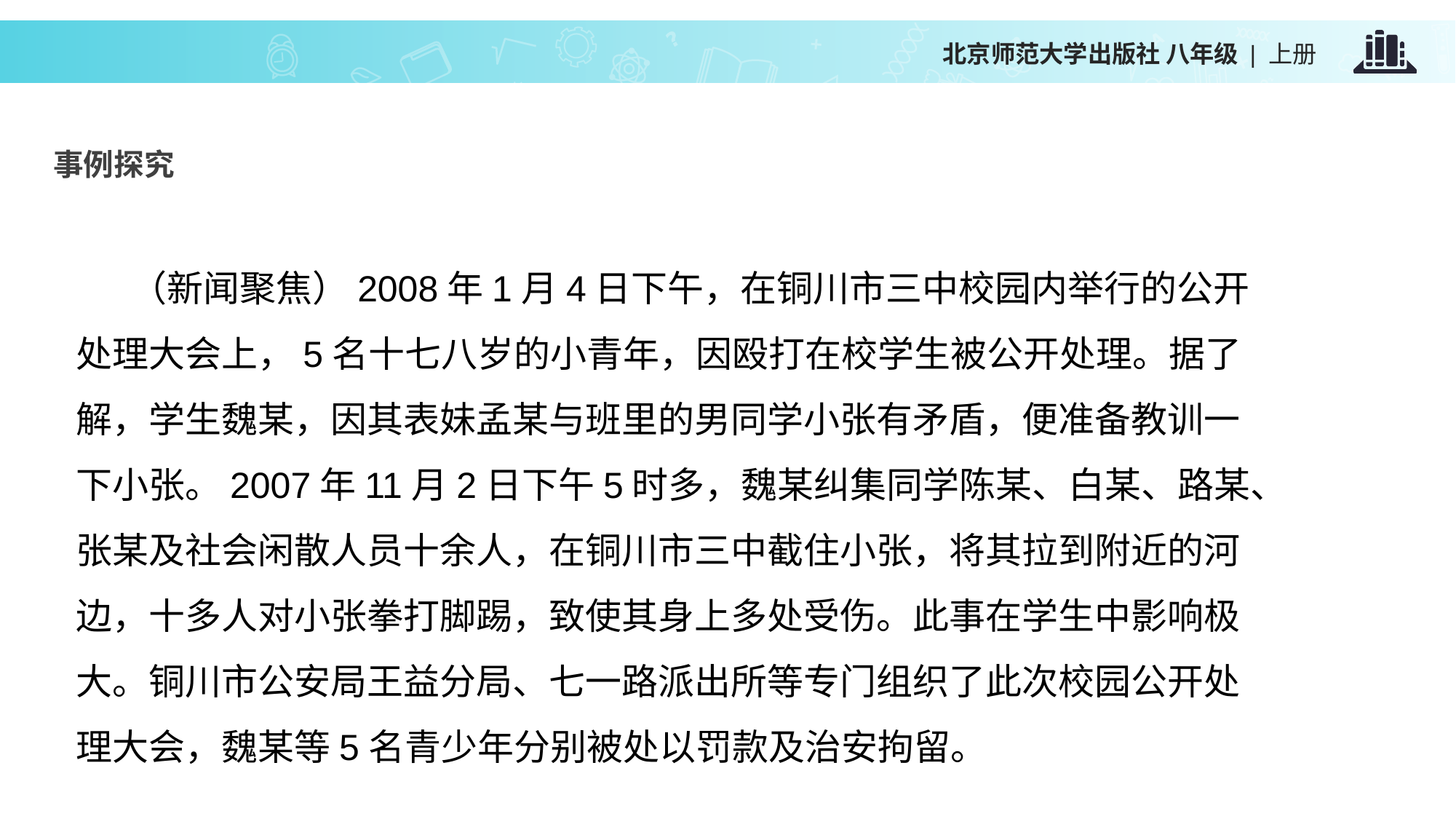

事例探究
（新闻聚焦）2008年1月4日下午，在铜川市三中校园内举行的公开处理大会上，5名十七八岁的小青年，因殴打在校学生被公开处理。据了解，学生魏某，因其表妹孟某与班里的男同学小张有矛盾，便准备教训一下小张。2007年11月2日下午5时多，魏某纠集同学陈某、白某、路某、张某及社会闲散人员十余人，在铜川市三中截住小张，将其拉到附近的河边，十多人对小张拳打脚踢，致使其身上多处受伤。此事在学生中影响极大。铜川市公安局王益分局、七一路派出所等专门组织了此次校园公开处理大会，魏某等5名青少年分别被处以罚款及治安拘留。